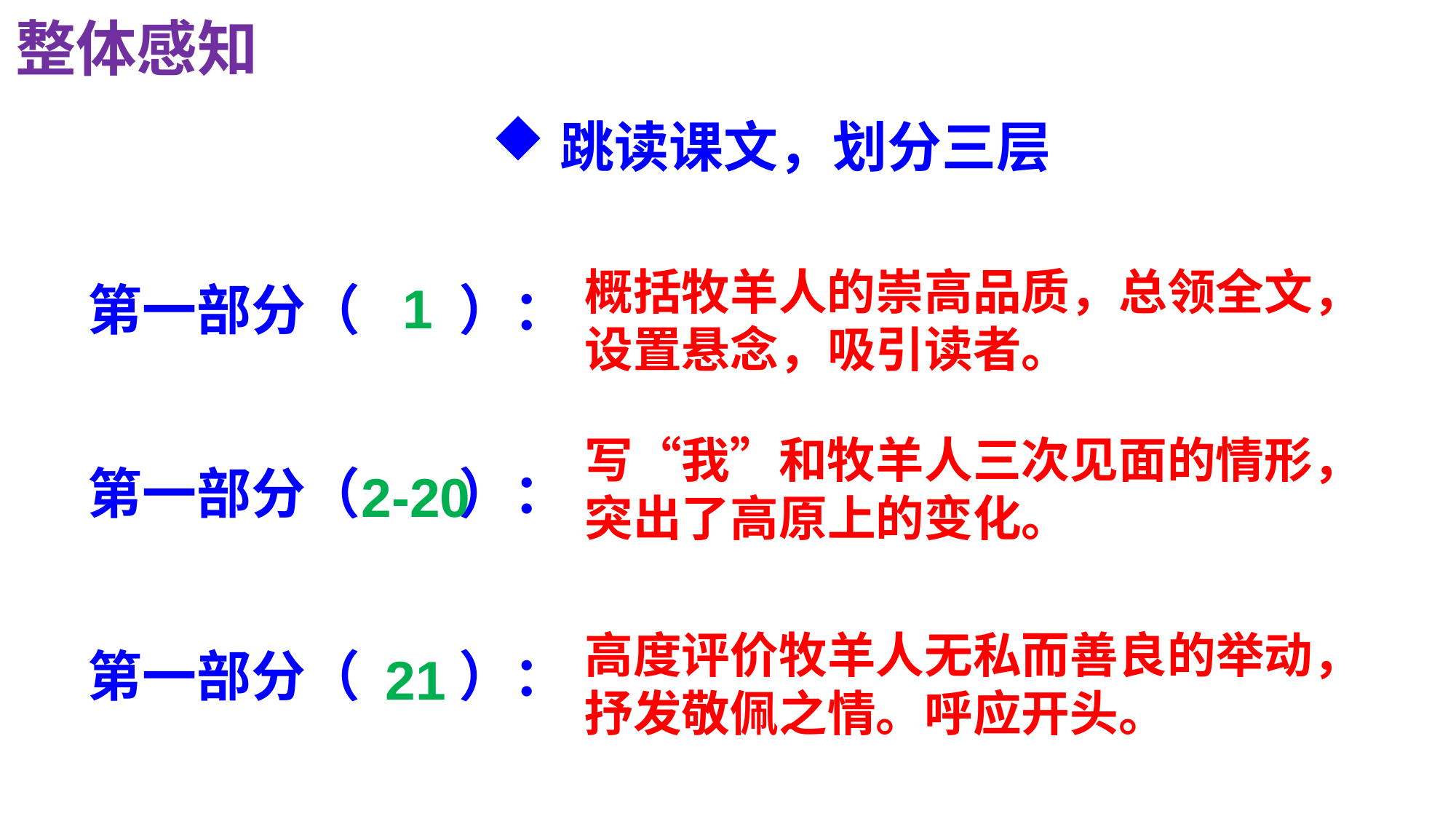

整体感知
跳读课文，划分三层
概括牧羊人的崇高品质，总领全文，
设置悬念，吸引读者。
1
第一部分（        ）：

第一部分（        ）：

第一部分（        ）：
写“我”和牧羊人三次见面的情形，
突出了高原上的变化。
2-20
高度评价牧羊人无私而善良的举动，
抒发敬佩之情。呼应开头。
21